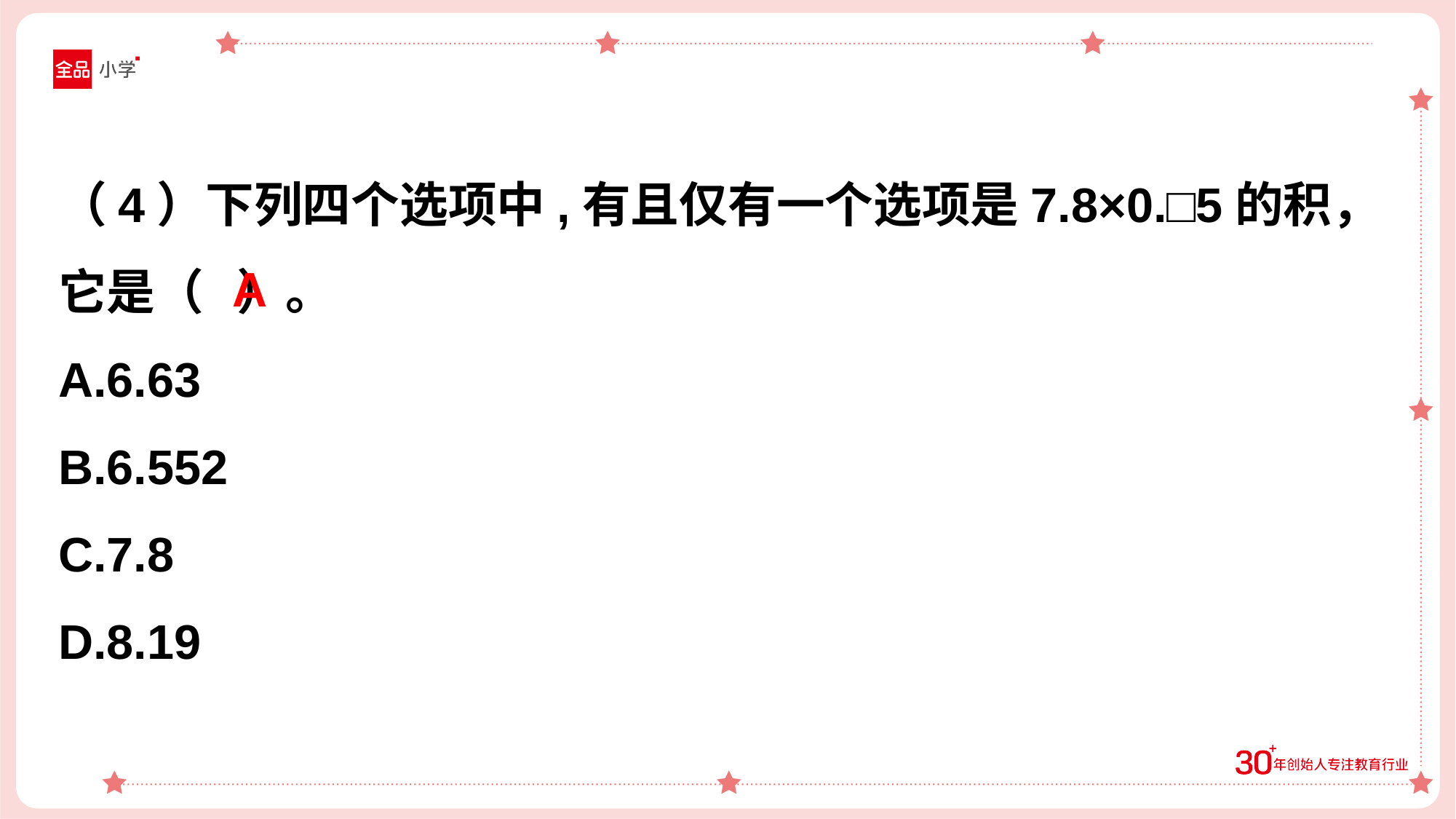

（4）下列四个选项中,有且仅有一个选项是7.8×0.□5的积，它是（   ）。
A.6.63
B.6.552
C.7.8
D.8.19
A